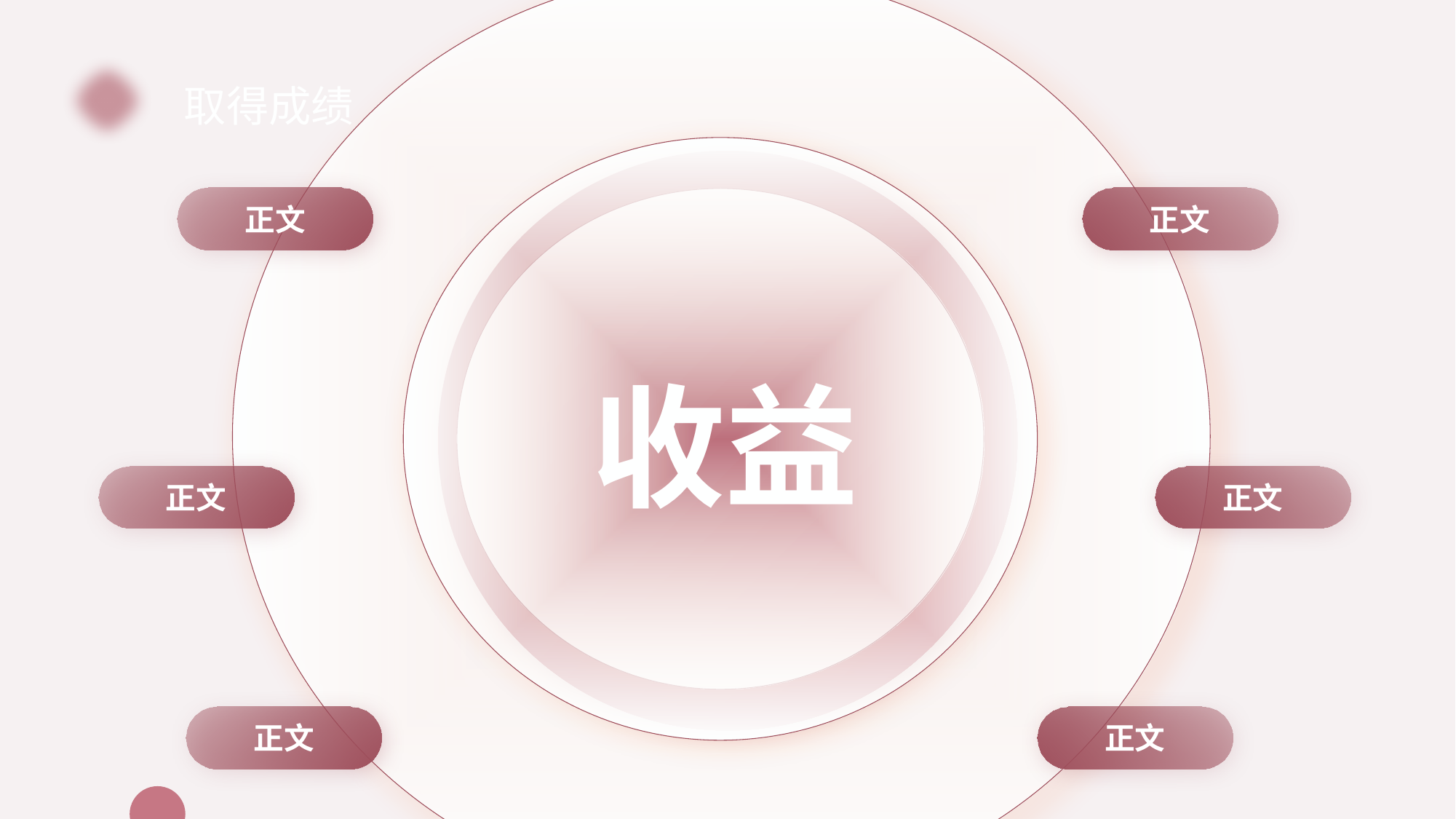

取得成绩

正文
正文
收益
正文
正文
正文
正文